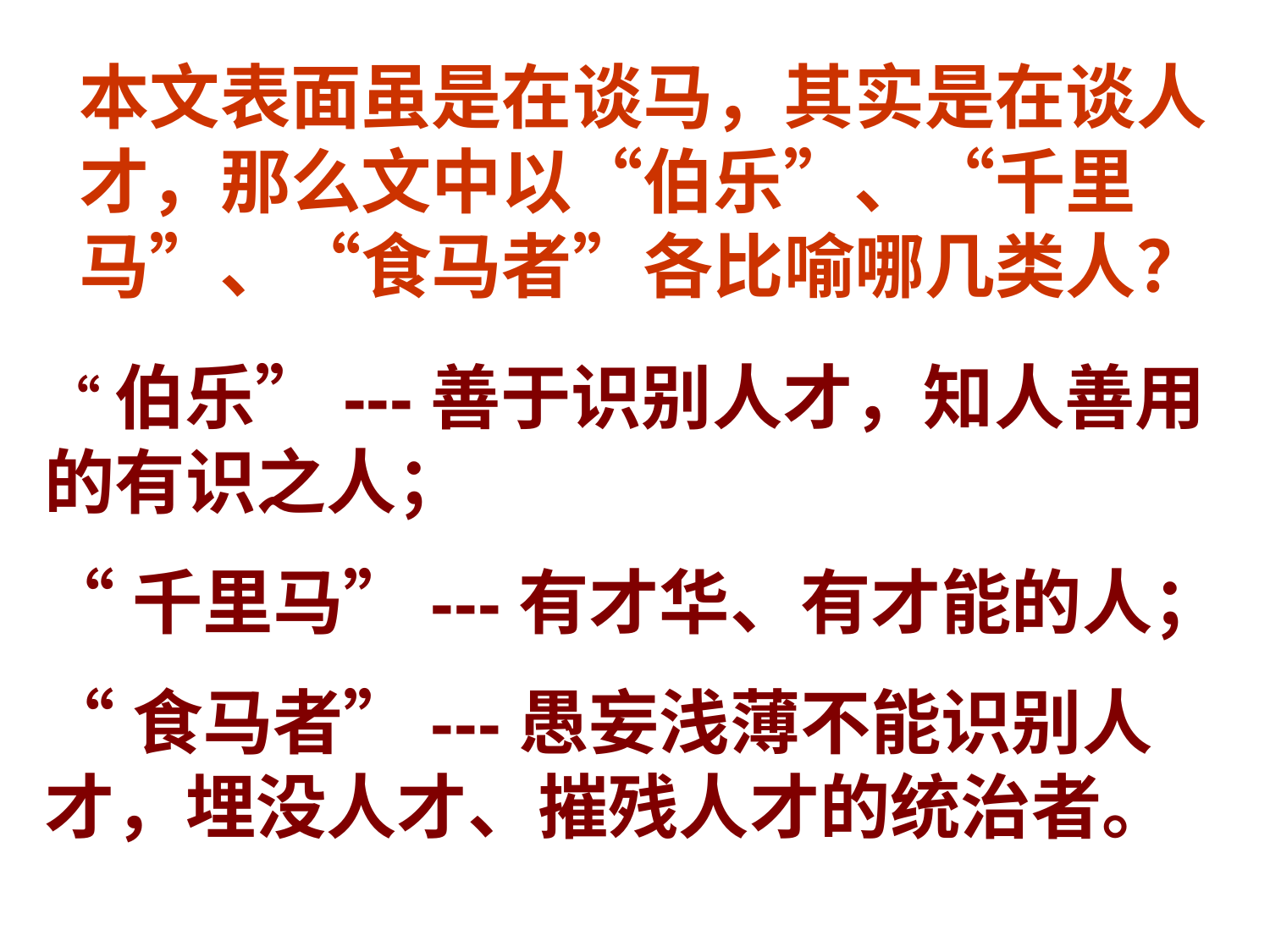

本文表面虽是在谈马，其实是在谈人才，那么文中以“伯乐”、“千里马”、“食马者”各比喻哪几类人？
“伯乐”---善于识别人才，知人善用的有识之人；
“千里马”---有才华、有才能的人；
“食马者”---愚妄浅薄不能识别人才，埋没人才、摧残人才的统治者。